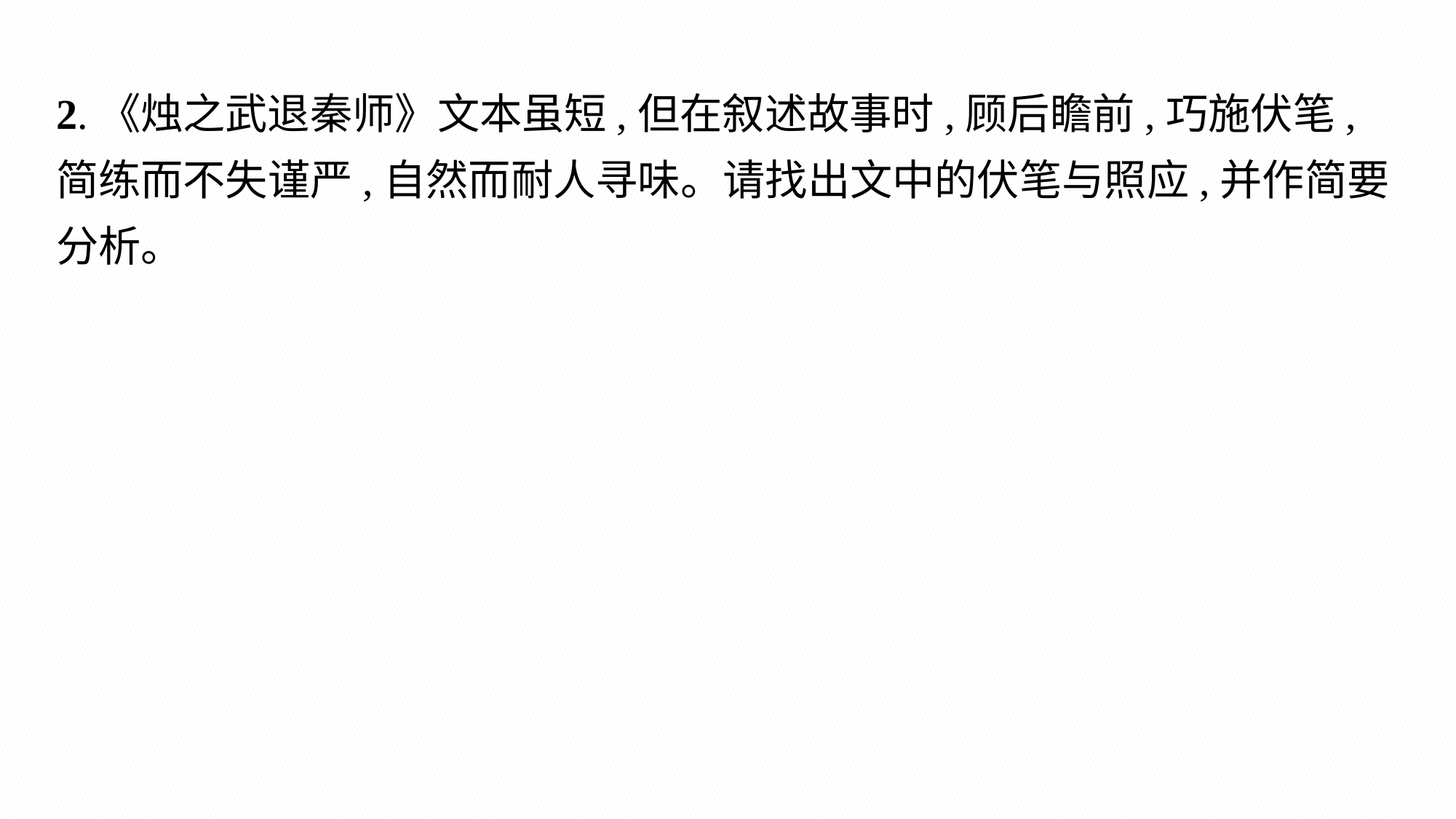

2.《烛之武退秦师》文本虽短,但在叙述故事时,顾后瞻前,巧施伏笔,简练而不失谨严,自然而耐人寻味。请找出文中的伏笔与照应,并作简要分析。